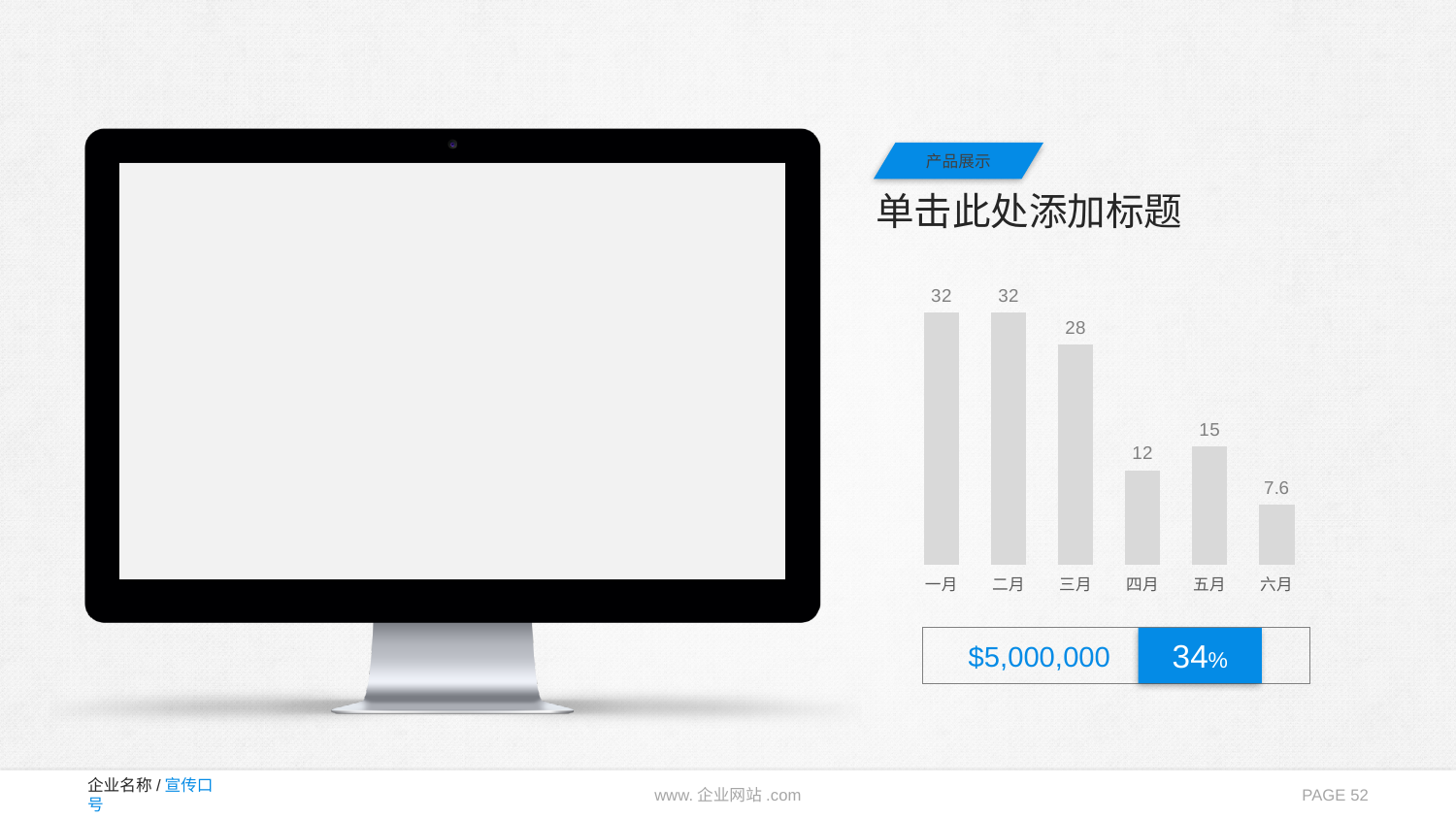

# 单击此处添加标题
产品展示

### Chart

| Category | 列1 |
|---|---|
| 一月 | 32.0 |
| 二月 | 32.0 |
| 三月 | 28.0 |
| 四月 | 12.0 |
| 五月 | 15.0 |
| 六月 | 7.6 |
    $5,000,000
34%
PAGE 52
www.企业网站.com